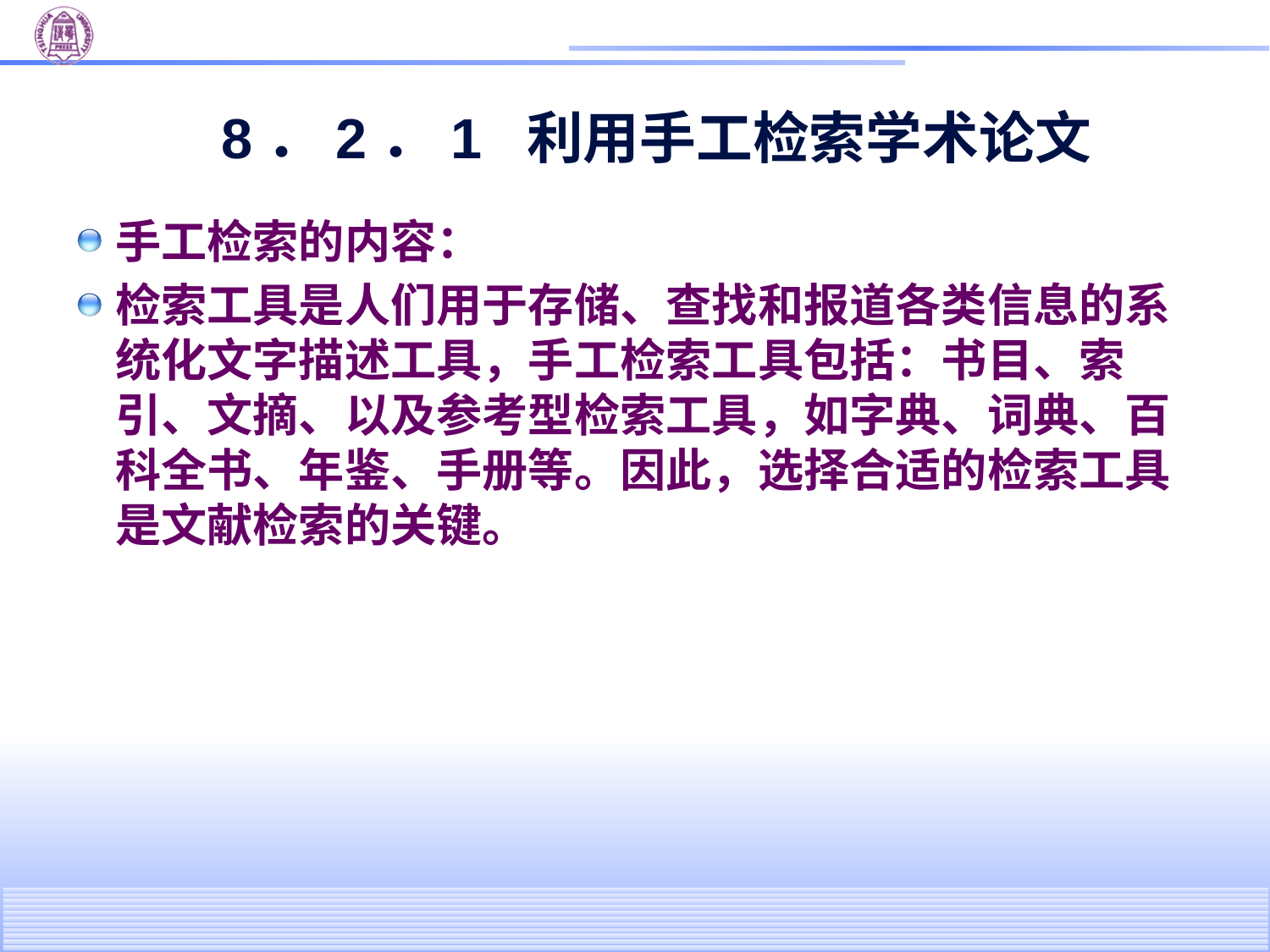

# 8．2．1  利用手工检索学术论文
手工检索的内容：
检索工具是人们用于存储、查找和报道各类信息的系统化文字描述工具，手工检索工具包括：书目、索引、文摘、以及参考型检索工具，如字典、词典、百科全书、年鉴、手册等。因此，选择合适的检索工具是文献检索的关键。